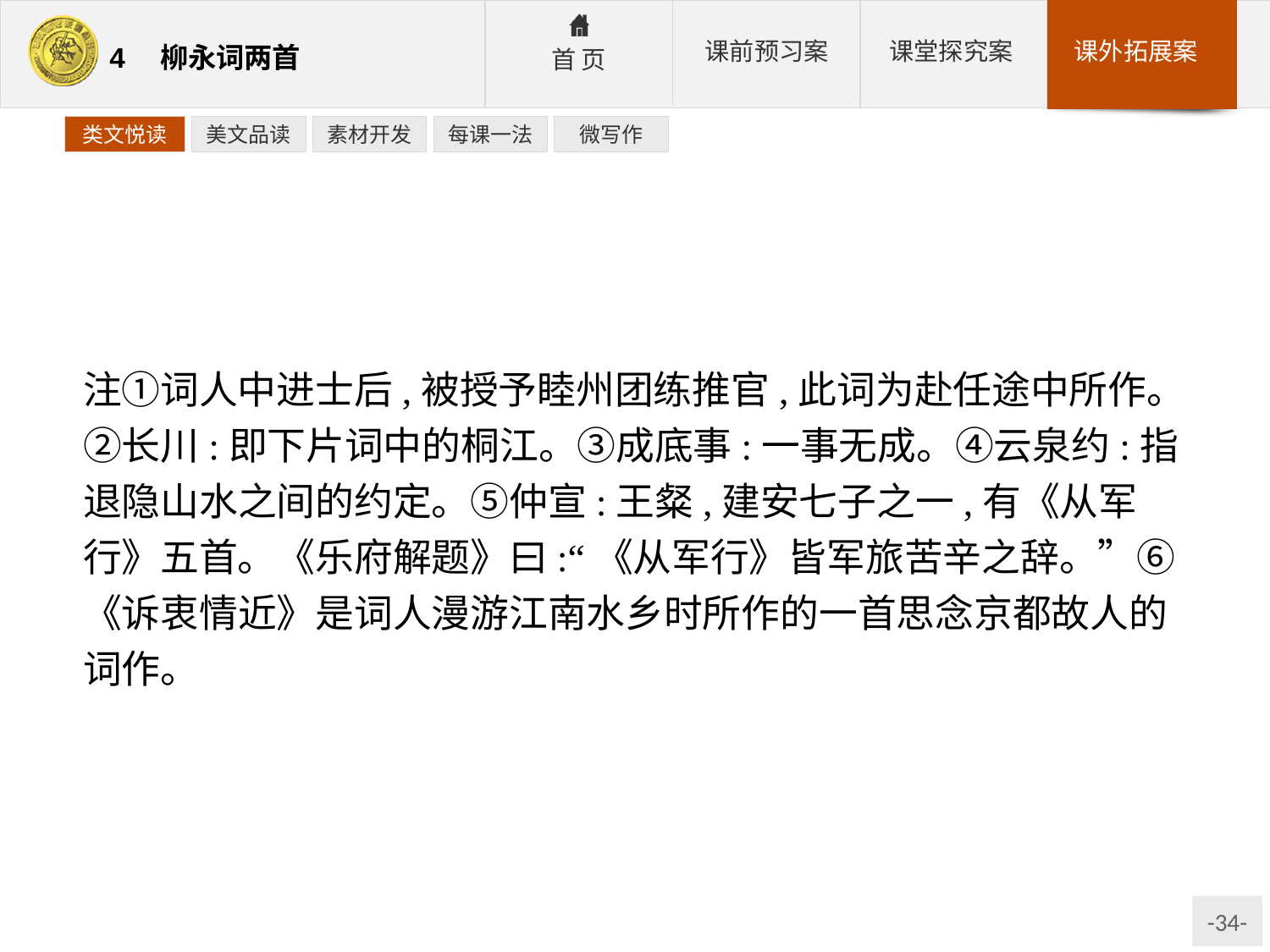

类文悦读
美文品读
素材开发
每课一法
微写作
注①词人中进士后,被授予睦州团练推官,此词为赴任途中所作。②长川:即下片词中的桐江。③成底事:一事无成。④云泉约:指退隐山水之间的约定。⑤仲宣:王粲,建安七子之一,有《从军行》五首。《乐府解题》曰:“《从军行》皆军旅苦辛之辞。”⑥《诉衷情近》是词人漫游江南水乡时所作的一首思念京都故人的词作。